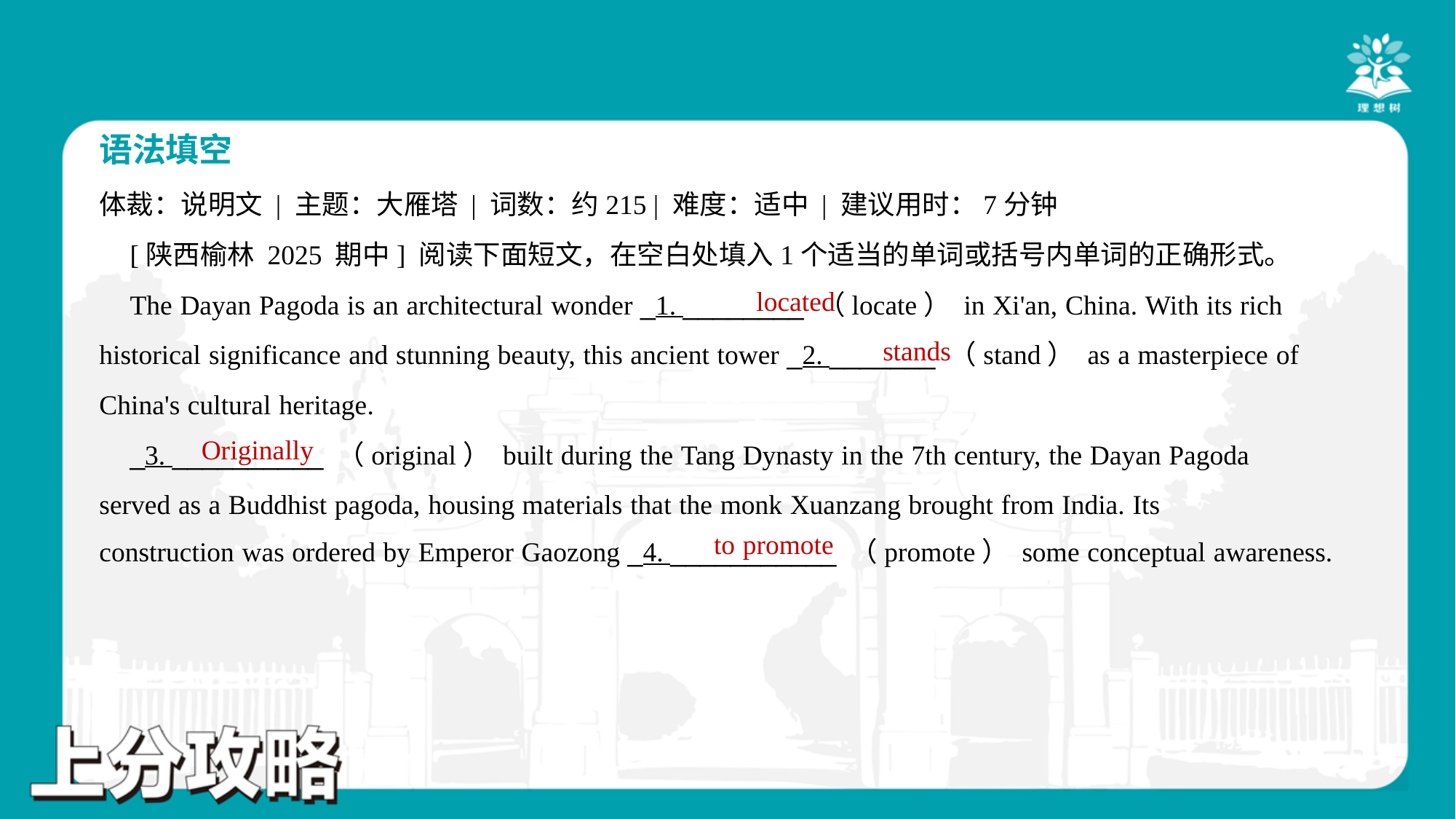

语法填空
体裁：说明文 | 主题：大雁塔 | 词数：约215 | 难度：适中 | 建议用时：7分钟
    [陕西榆林 2025 期中] 阅读下面短文，在空白处填入1个适当的单词或括号内单词的正确形式。
    The Dayan Pagoda is an architectural wonder _1. ________ （locate） in Xi'an, China. With its rich
historical significance and stunning beauty, this ancient tower _2. _______ （stand） as a masterpiece of
China's cultural heritage.
    _3. __________ （original） built during the Tang Dynasty in the 7th century, the Dayan Pagoda
served as a Buddhist pagoda, housing materials that the monk Xuanzang brought from India. Its
construction was ordered by Emperor Gaozong _4. ___________ （promote） some conceptual awareness.#1.1.2
located
stands
Originally
to promote